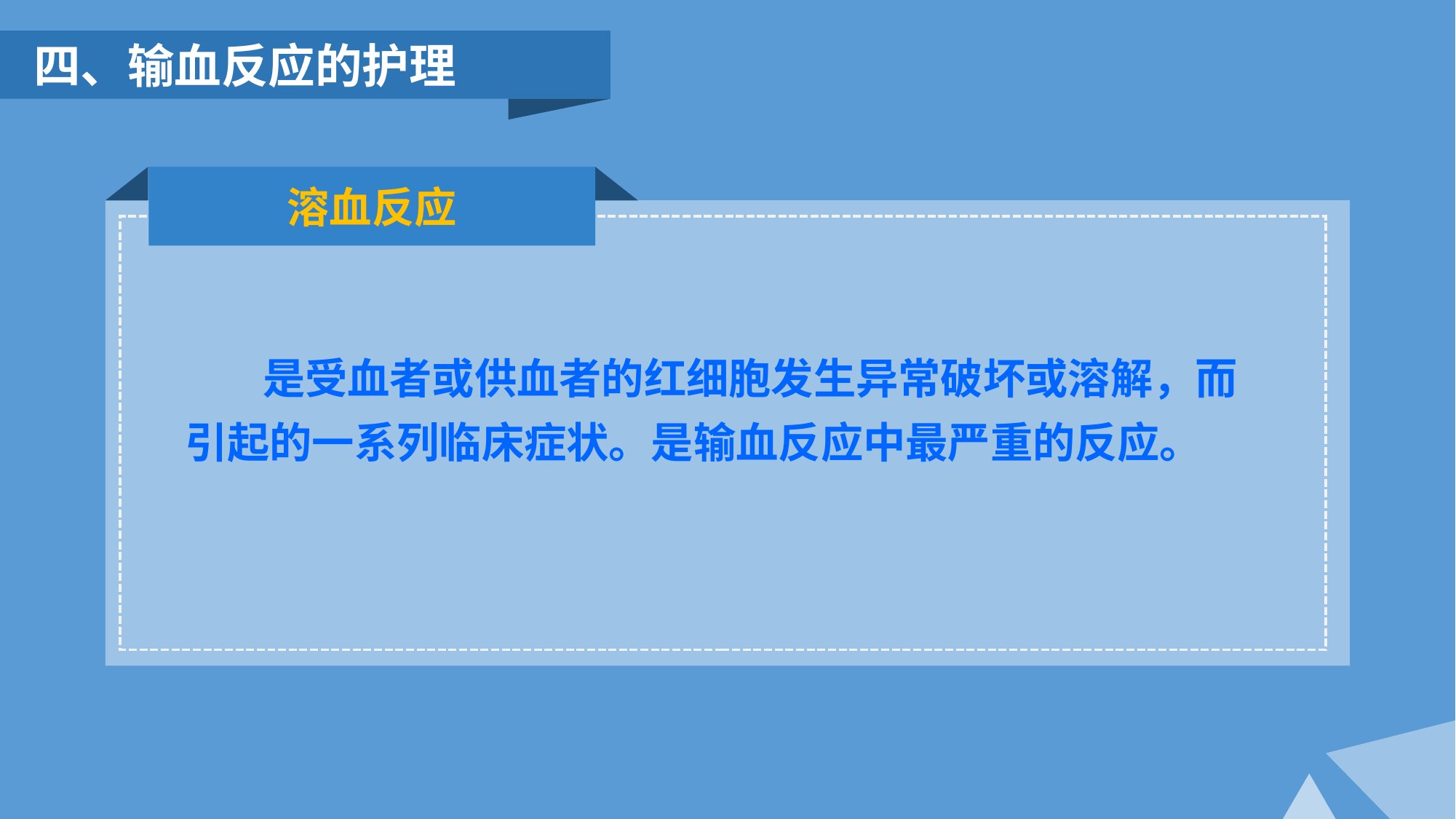

四、输血反应的护理

溶血反应

       是受血者或供血者的红细胞发生异常破坏或溶解，而引起的一系列临床症状。是输血反应中最严重的反应。